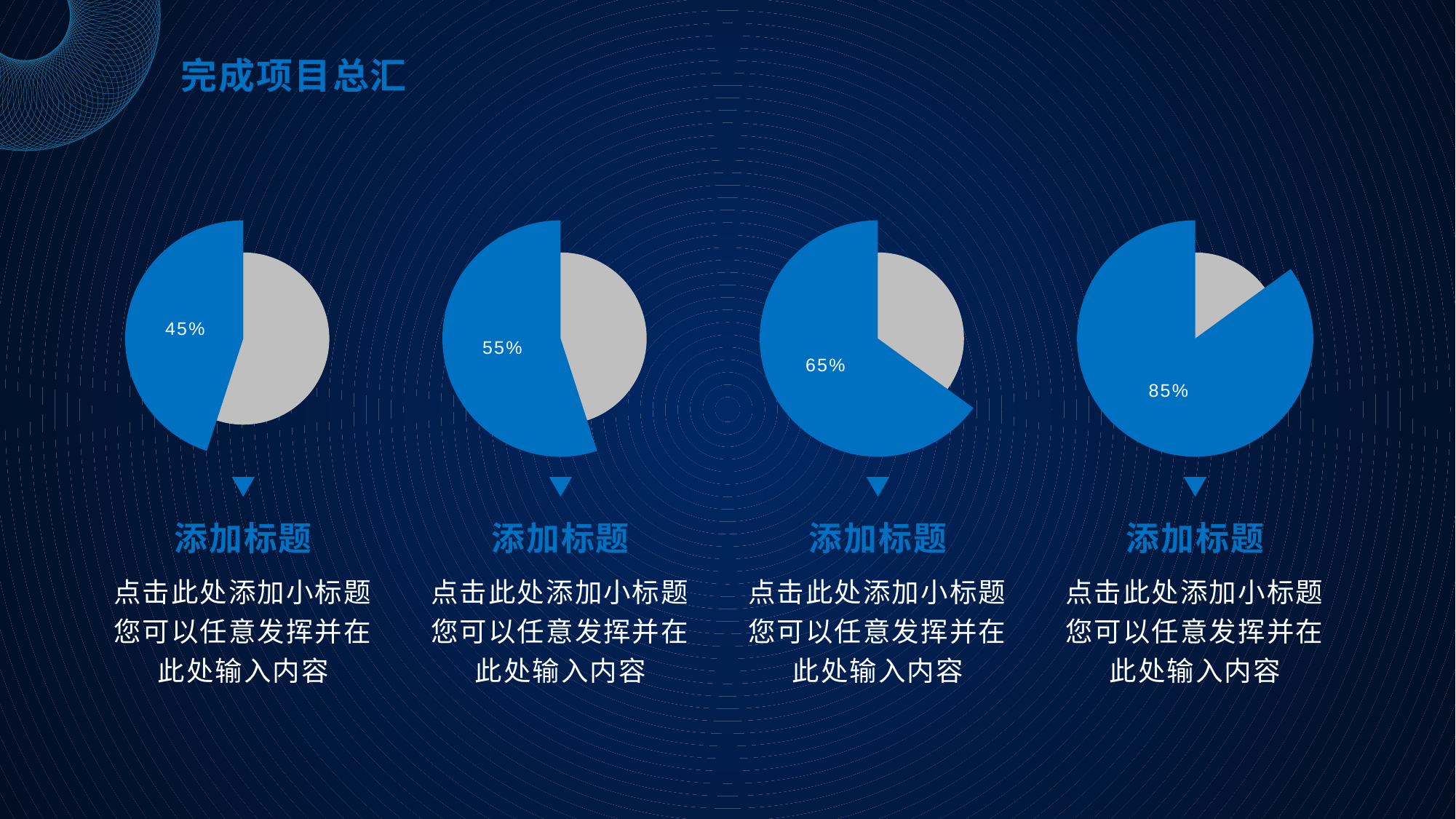

完成项目总汇

### Chart

| Category | 百分比 |
|---|---|
| 辅助行（勿改已附于公式） | 0.55 |
| 数据行（只需要修改数据行即可） | 0.45 |

添加标题
点击此处添加小标题您可以任意发挥并在此处输入内容

### Chart

| Category | 百分比 |
|---|---|
| 辅助行（勿改已附于公式） | 0.45 |
| 数据行（只需要修改数据行即可） | 0.55 |

添加标题
点击此处添加小标题您可以任意发挥并在此处输入内容

### Chart

| Category | 百分比 |
|---|---|
| 辅助行（勿改已附于公式） | 0.35 |
| 数据行（只需要修改数据行即可） | 0.65 |

添加标题
点击此处添加小标题您可以任意发挥并在此处输入内容

### Chart

| Category | 百分比 |
|---|---|
| 辅助行（勿改已附于公式） | 0.15 |
| 数据行（只需要修改数据行即可） | 0.85 |

添加标题
点击此处添加小标题您可以任意发挥并在此处输入内容